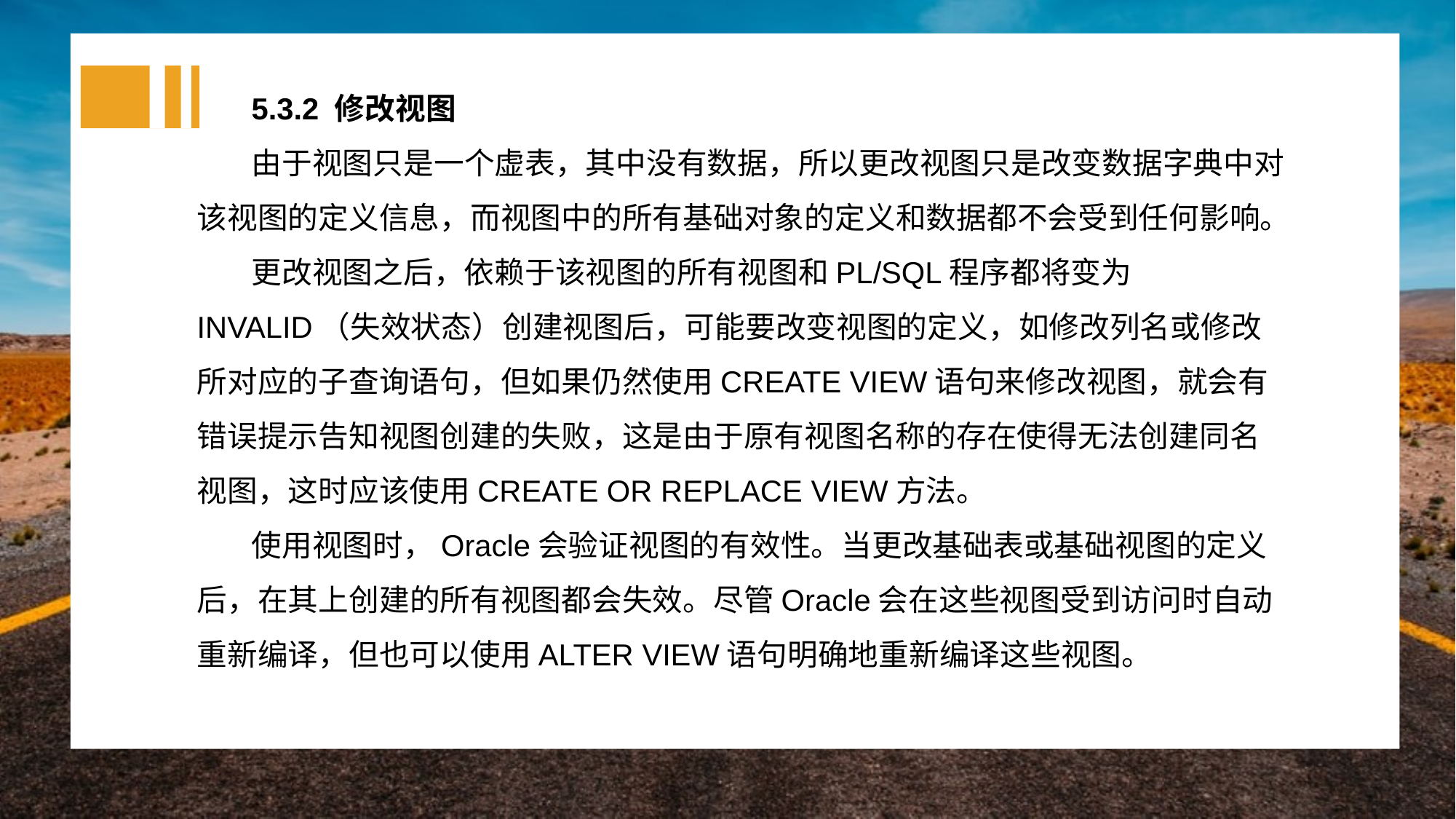

5.3.2 修改视图
由于视图只是一个虚表，其中没有数据，所以更改视图只是改变数据字典中对该视图的定义信息，而视图中的所有基础对象的定义和数据都不会受到任何影响。
更改视图之后，依赖于该视图的所有视图和PL/SQL程序都将变为INVALID（失效状态）创建视图后，可能要改变视图的定义，如修改列名或修改所对应的子查询语句，但如果仍然使用CREATE VIEW语句来修改视图，就会有错误提示告知视图创建的失败，这是由于原有视图名称的存在使得无法创建同名视图，这时应该使用CREATE OR REPLACE VIEW方法。
使用视图时，Oracle会验证视图的有效性。当更改基础表或基础视图的定义后，在其上创建的所有视图都会失效。尽管Oracle会在这些视图受到访问时自动重新编译，但也可以使用ALTER VIEW语句明确地重新编译这些视图。